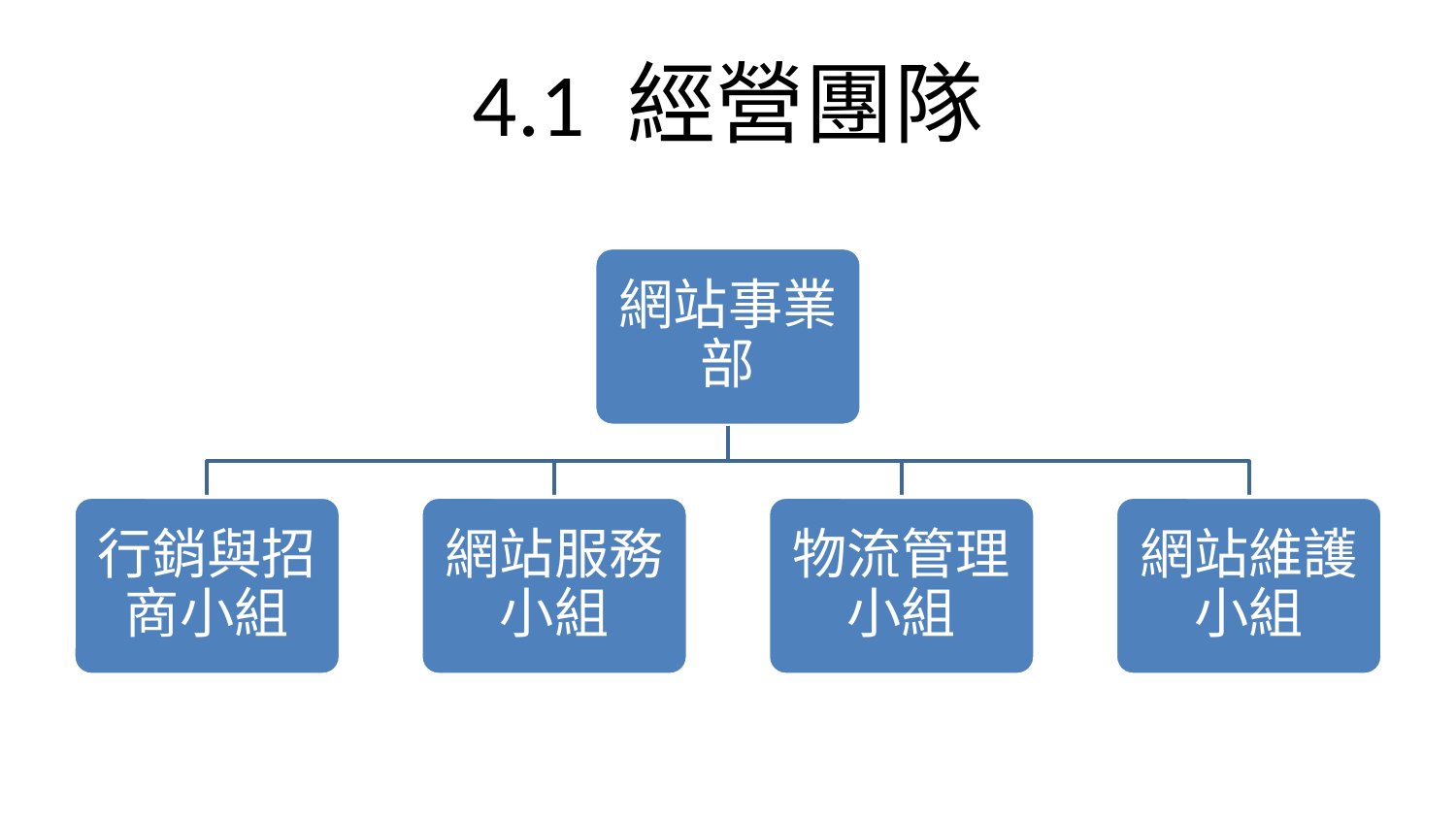

# 4.1 經營團隊
網站事業部
行銷與招商小組
網站服務小組
物流管理小組
網站維護小組